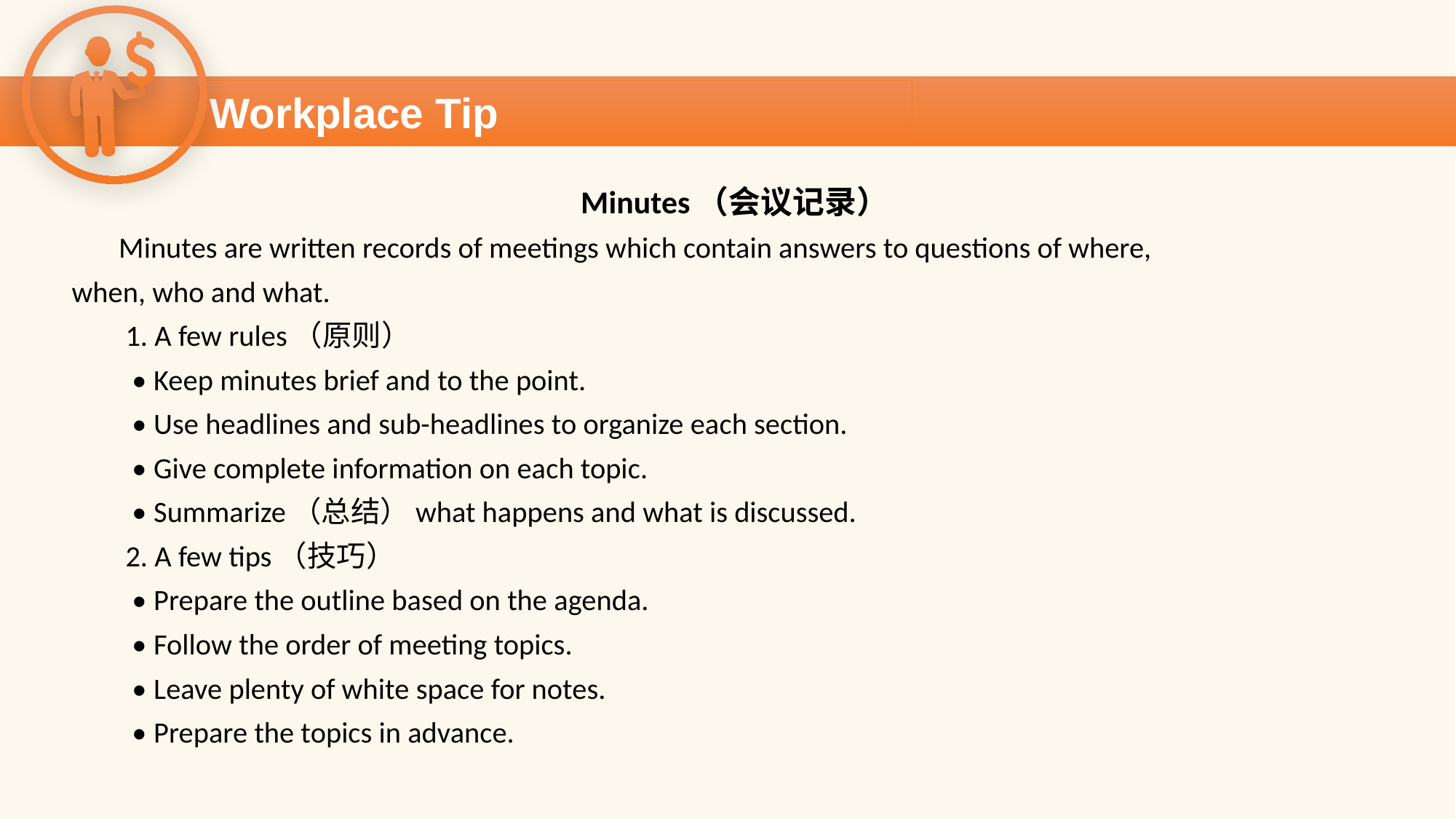

Workplace Tip
Workplace Tip
Minutes（会议记录）
       Minutes are written records of meetings which contain answers to questions of where,
when, who and what.
        1. A few rules（原则）
         • Keep minutes brief and to the point.
         • Use headlines and sub-headlines to organize each section.
         • Give complete information on each topic.
         • Summarize（总结）what happens and what is discussed.
        2. A few tips（技巧）
         • Prepare the outline based on the agenda.
         • Follow the order of meeting topics.
         • Leave plenty of white space for notes.
         • Prepare the topics in advance.